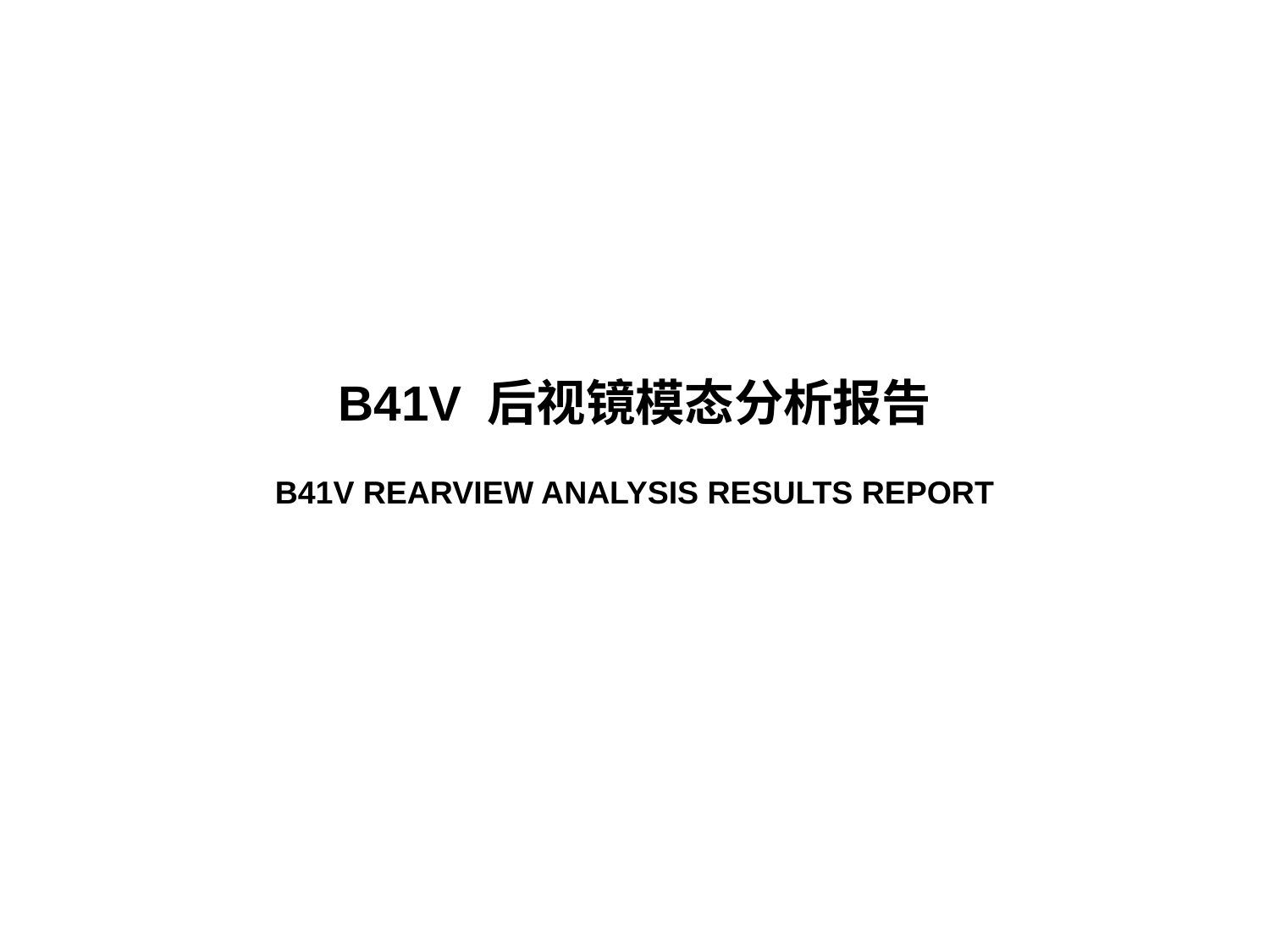

B41V 后视镜模态分析报告
B41V REARVIEW ANALYSIS RESULTS REPORT